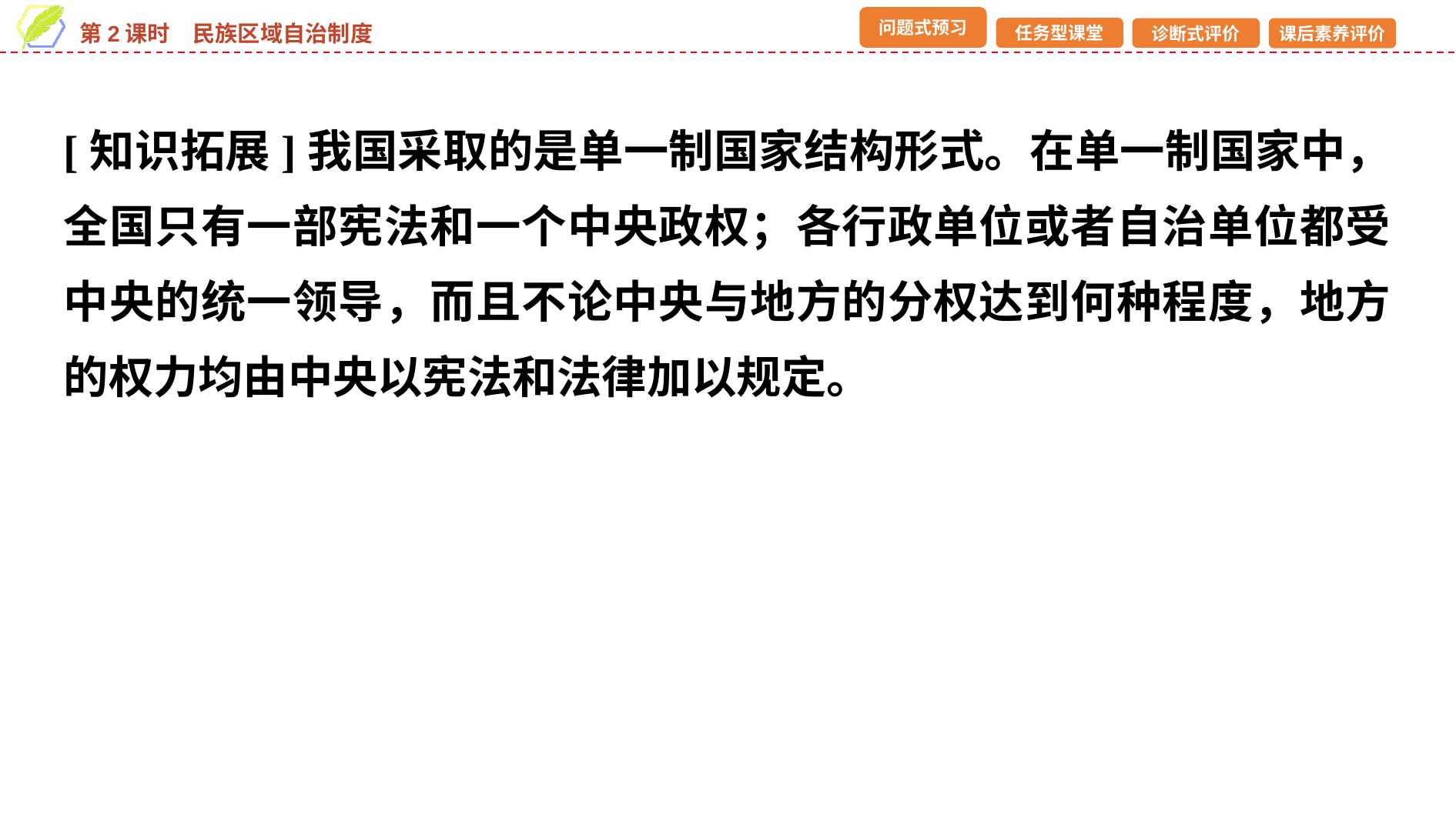

[知识拓展]我国采取的是单一制国家结构形式。在单一制国家中，全国只有一部宪法和一个中央政权；各行政单位或者自治单位都受中央的统一领导，而且不论中央与地方的分权达到何种程度，地方的权力均由中央以宪法和法律加以规定。